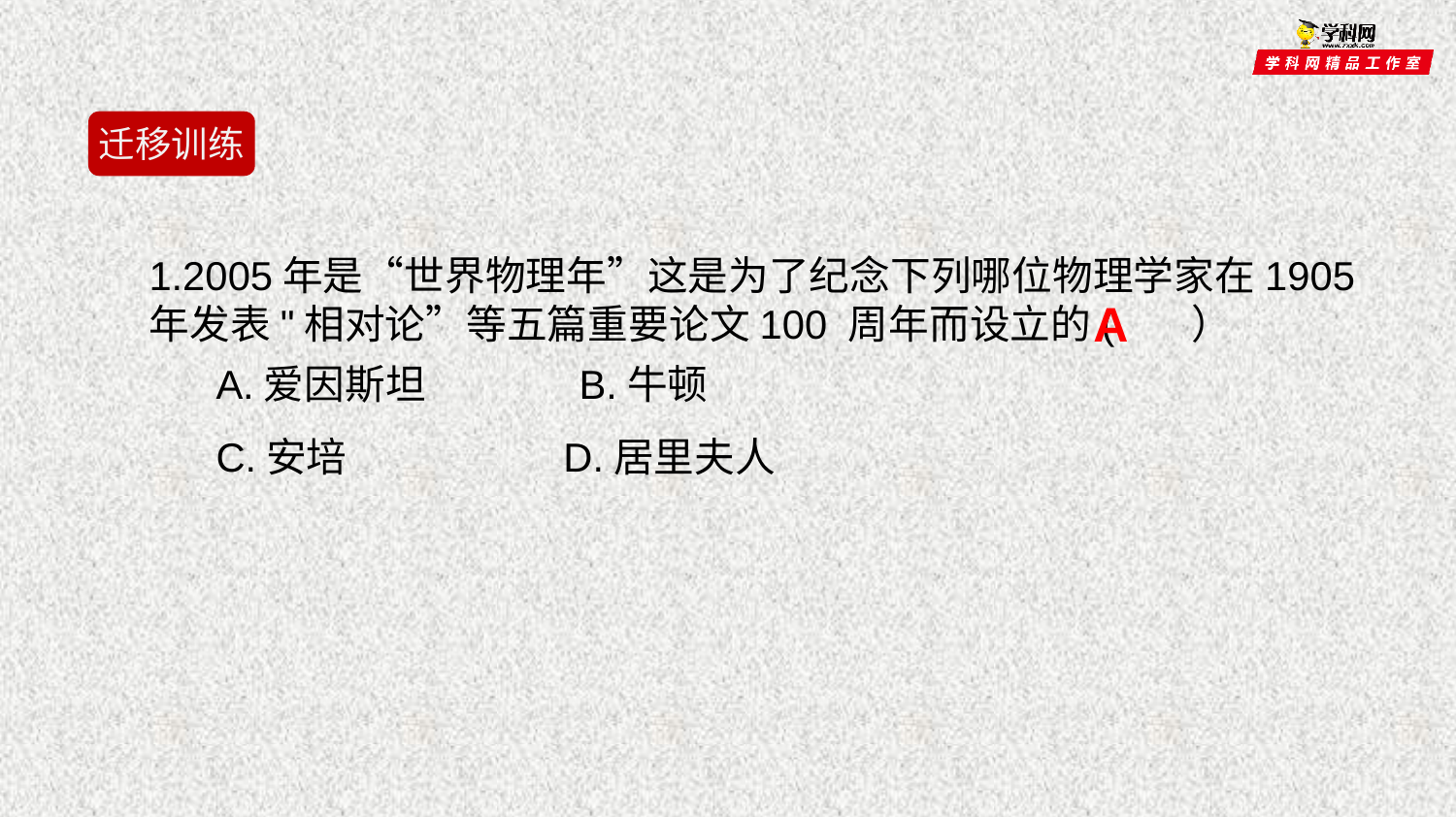

迁移训练
1.2005年是“世界物理年”这是为了纪念下列哪位物理学家在1905年发表"相对论”等五篇重要论文100 周年而设立的(      ）
      A.爱因斯坦                B.牛顿
      C.安培                       D.居里夫人
A